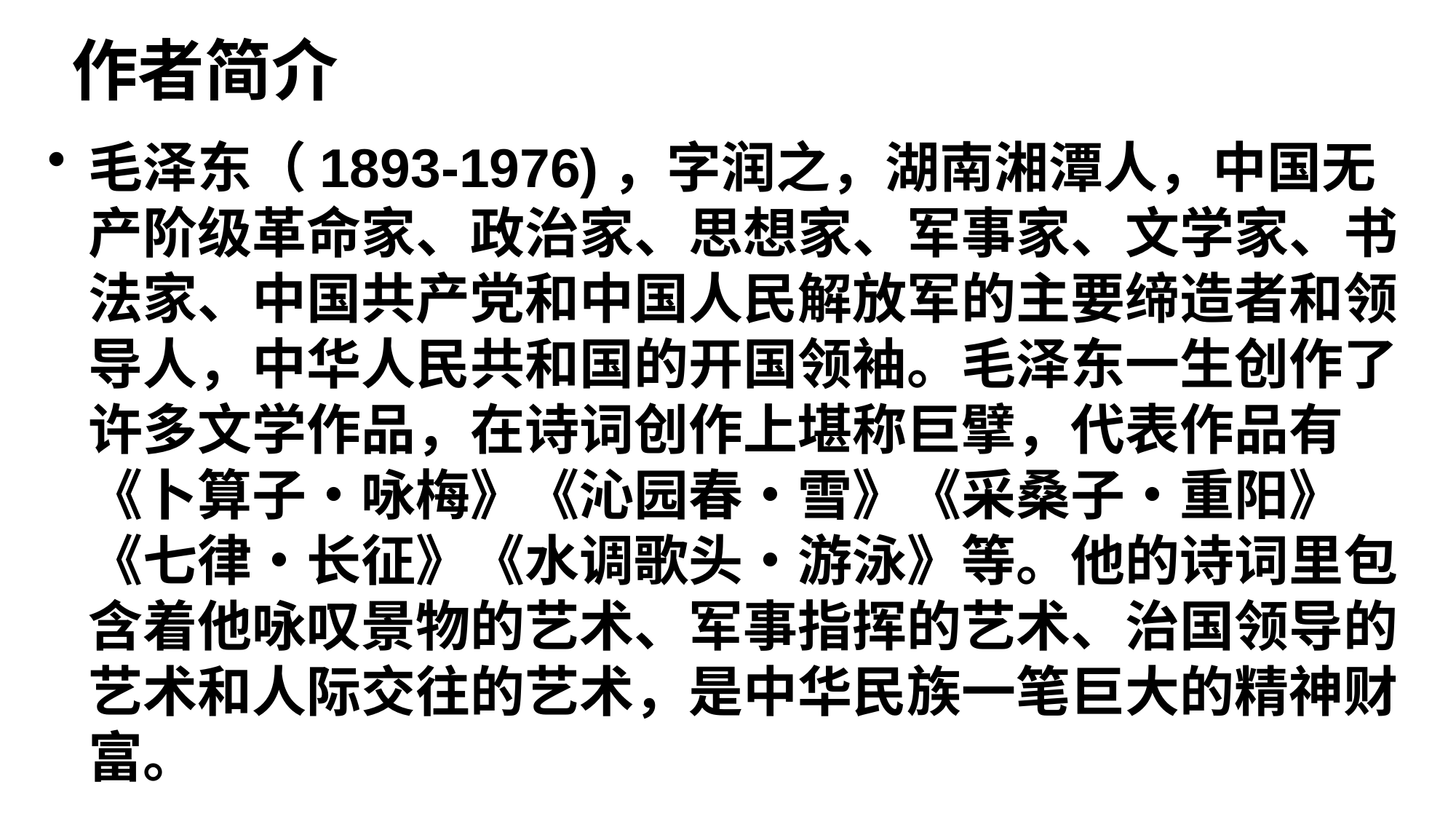

# 作者简介

毛泽东（1893-1976)，字润之，湖南湘潭人，中国无产阶级革命家、政治家、思想家、军事家、文学家、书法家、中国共产党和中国人民解放军的主要缔造者和领导人，中华人民共和国的开国领袖。毛泽东一生创作了许多文学作品，在诗词创作上堪称巨擘，代表作品有《卜算子•咏梅》《沁园春•雪》《采桑子•重阳》《七律•长征》《水调歌头•游泳》等。他的诗词里包含着他咏叹景物的艺术、军事指挥的艺术、治国领导的艺术和人际交往的艺术，是中华民族一笔巨大的精神财富。